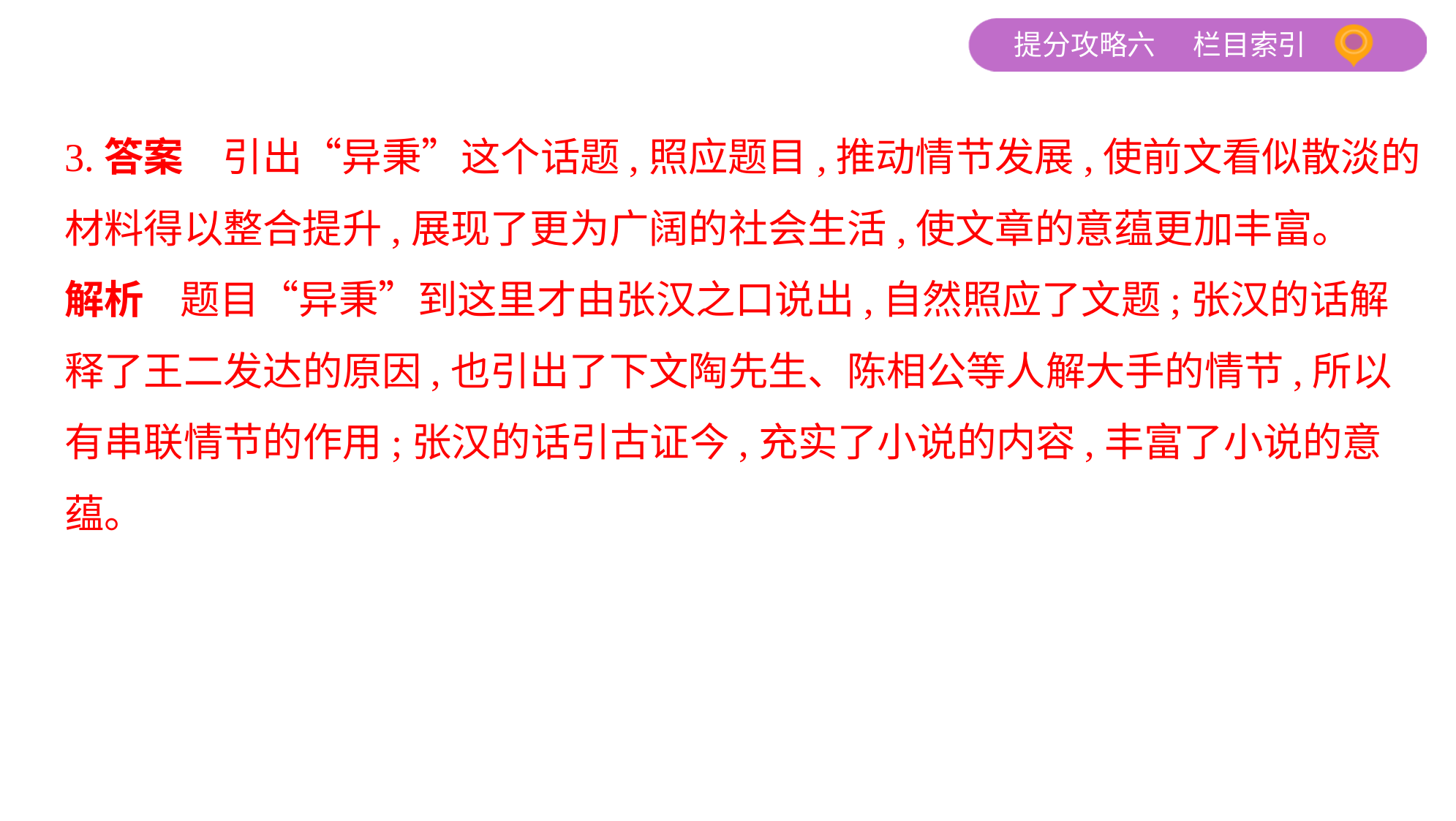

3.答案　引出“异秉”这个话题,照应题目,推动情节发展,使前文看似散淡的
材料得以整合提升,展现了更为广阔的社会生活,使文章的意蕴更加丰富。
解析    题目“异秉”到这里才由张汉之口说出,自然照应了文题;张汉的话解
释了王二发达的原因,也引出了下文陶先生、陈相公等人解大手的情节,所以
有串联情节的作用;张汉的话引古证今,充实了小说的内容,丰富了小说的意
蕴。